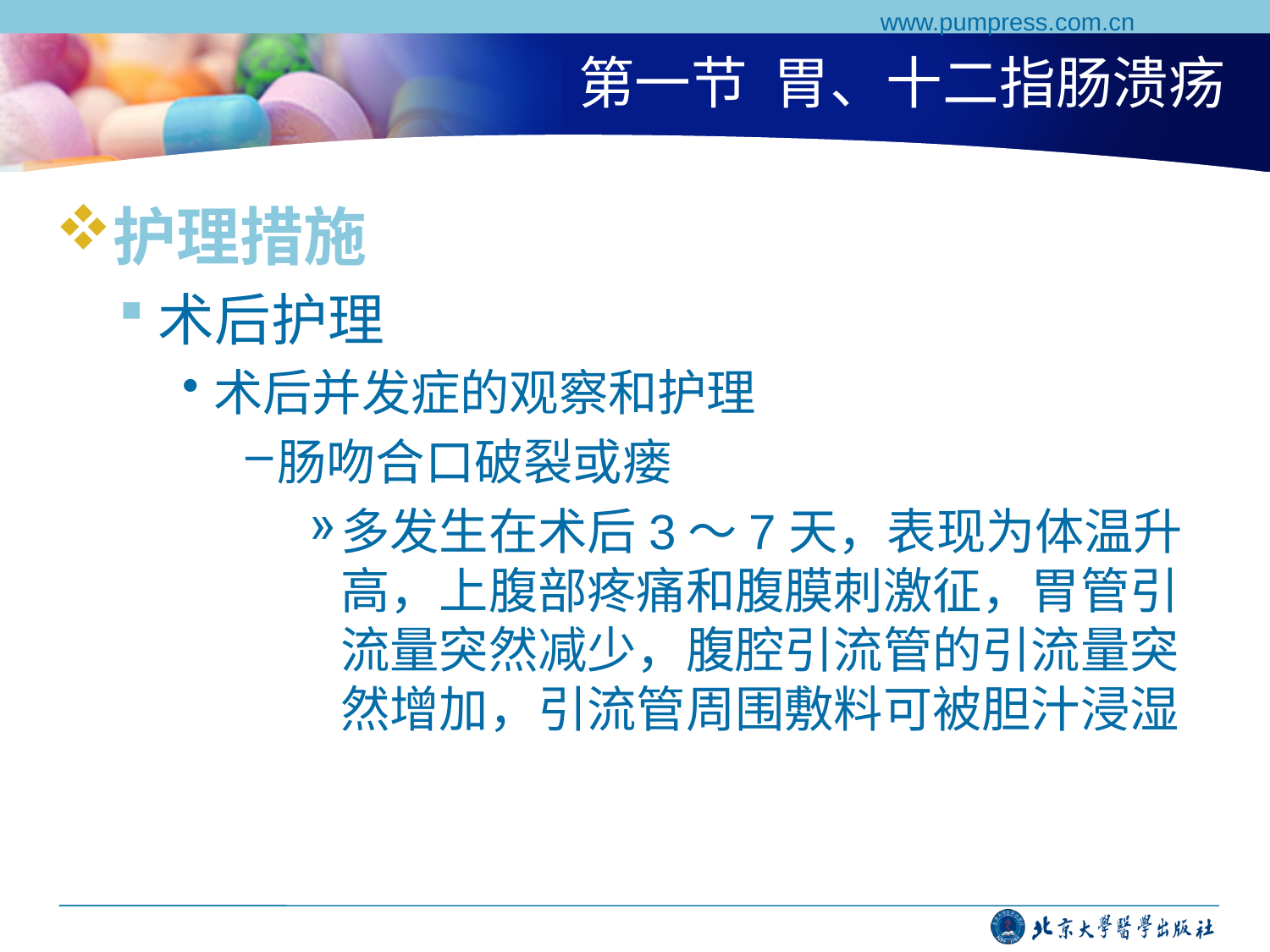

www.pumpress.com.cn
# 第一节  胃、十二指肠溃疡
护理措施
术后护理
术后并发症的观察和护理
肠吻合口破裂或瘘
多发生在术后3～7天，表现为体温升高，上腹部疼痛和腹膜刺激征，胃管引流量突然减少，腹腔引流管的引流量突然增加，引流管周围敷料可被胆汁浸湿